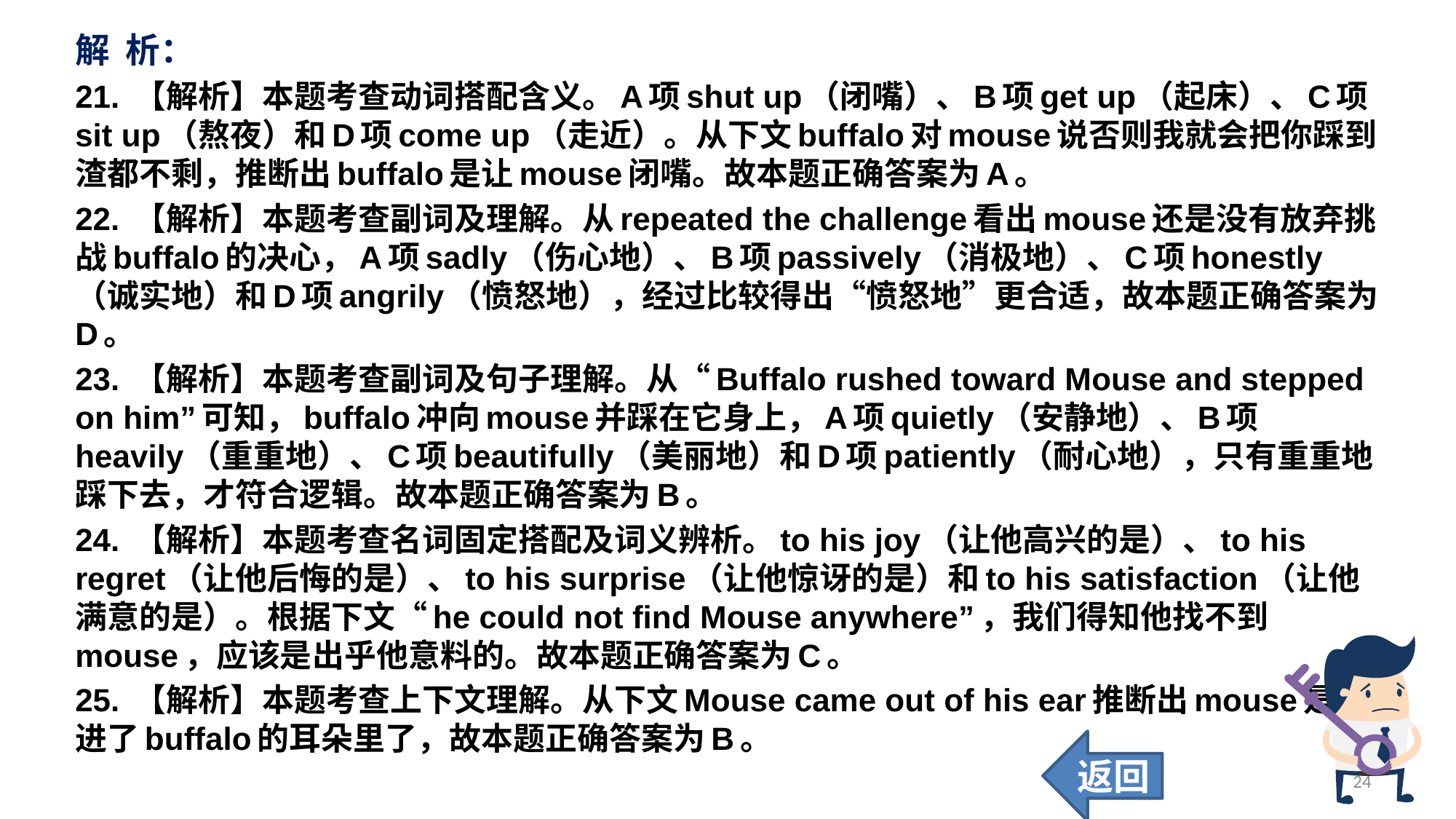

解  析：
21. 【解析】本题考查动词搭配含义。A项shut up（闭嘴）、B项get up（起床）、C项sit up（熬夜）和D项come up（走近）。从下文buffalo对mouse说否则我就会把你踩到渣都不剩，推断出buffalo是让mouse闭嘴。故本题正确答案为A。
22. 【解析】本题考查副词及理解。从repeated the challenge看出mouse还是没有放弃挑战buffalo的决心，A项sadly（伤心地）、B项passively（消极地）、C项honestly（诚实地）和D项angrily（愤怒地），经过比较得出“愤怒地”更合适，故本题正确答案为D。
23. 【解析】本题考查副词及句子理解。从“Buffalo rushed toward Mouse and stepped on him”可知，buffalo冲向mouse并踩在它身上，A项quietly（安静地）、B项heavily（重重地）、C项beautifully（美丽地）和D项patiently（耐心地），只有重重地踩下去，才符合逻辑。故本题正确答案为B。
24. 【解析】本题考查名词固定搭配及词义辨析。to his joy（让他高兴的是）、to his regret（让他后悔的是）、to his surprise（让他惊讶的是）和to his satisfaction（让他满意的是）。根据下文“he could not find Mouse anywhere”，我们得知他找不到mouse，应该是出乎他意料的。故本题正确答案为C。
25. 【解析】本题考查上下文理解。从下文Mouse came out of his ear推断出mouse是钻进了buffalo的耳朵里了，故本题正确答案为B。

返回
24